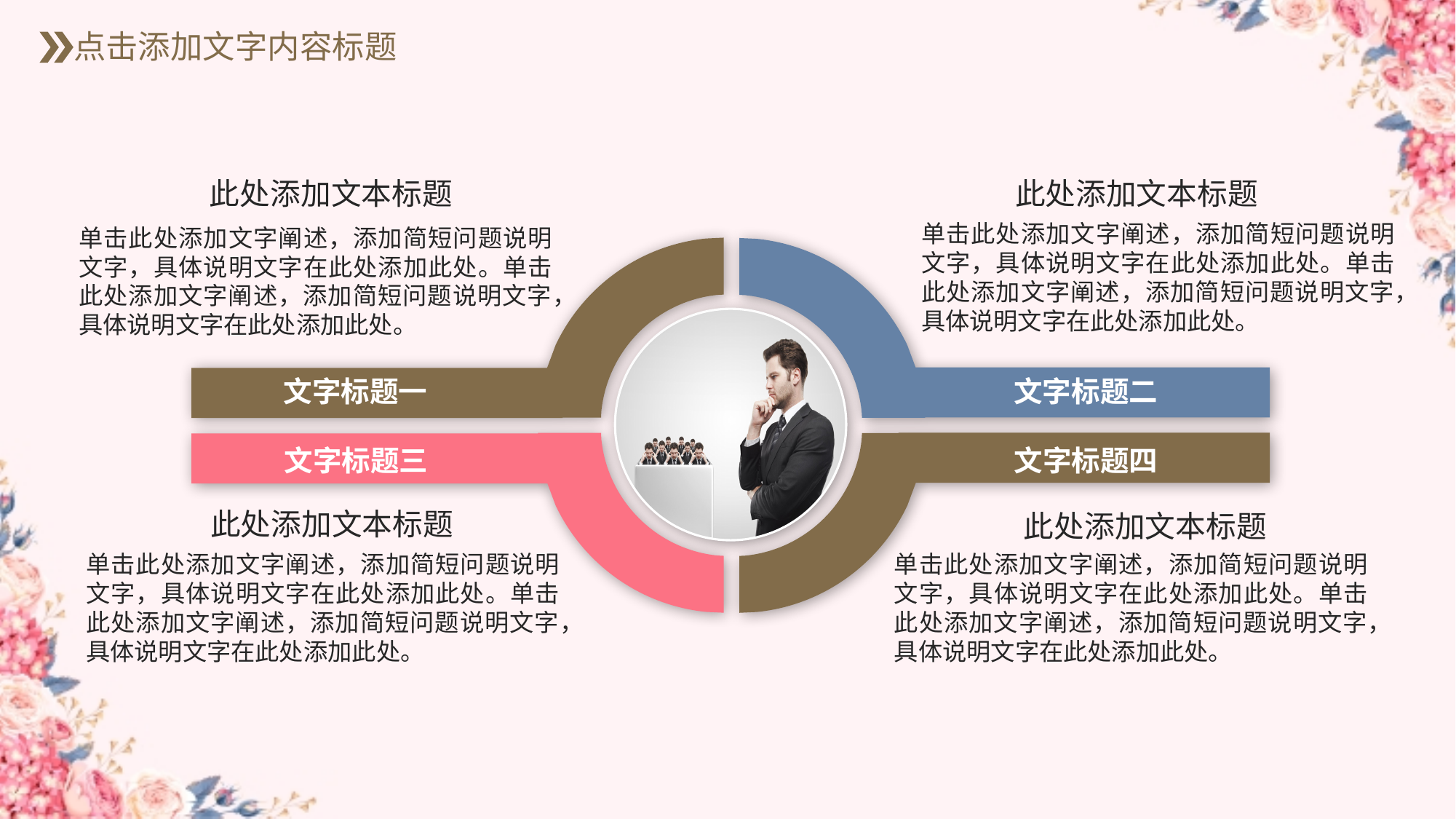

点击添加文字内容标题

此处添加文本标题
单击此处添加文字阐述，添加简短问题说明文字，具体说明文字在此处添加此处。单击此处添加文字阐述，添加简短问题说明文字，具体说明文字在此处添加此处。
此处添加文本标题
单击此处添加文字阐述，添加简短问题说明文字，具体说明文字在此处添加此处。单击此处添加文字阐述，添加简短问题说明文字，具体说明文字在此处添加此处。

文字标题一

文字标题二

文字标题三
文字标题四
此处添加文本标题
单击此处添加文字阐述，添加简短问题说明文字，具体说明文字在此处添加此处。单击此处添加文字阐述，添加简短问题说明文字，具体说明文字在此处添加此处。
此处添加文本标题
单击此处添加文字阐述，添加简短问题说明文字，具体说明文字在此处添加此处。单击此处添加文字阐述，添加简短问题说明文字，具体说明文字在此处添加此处。